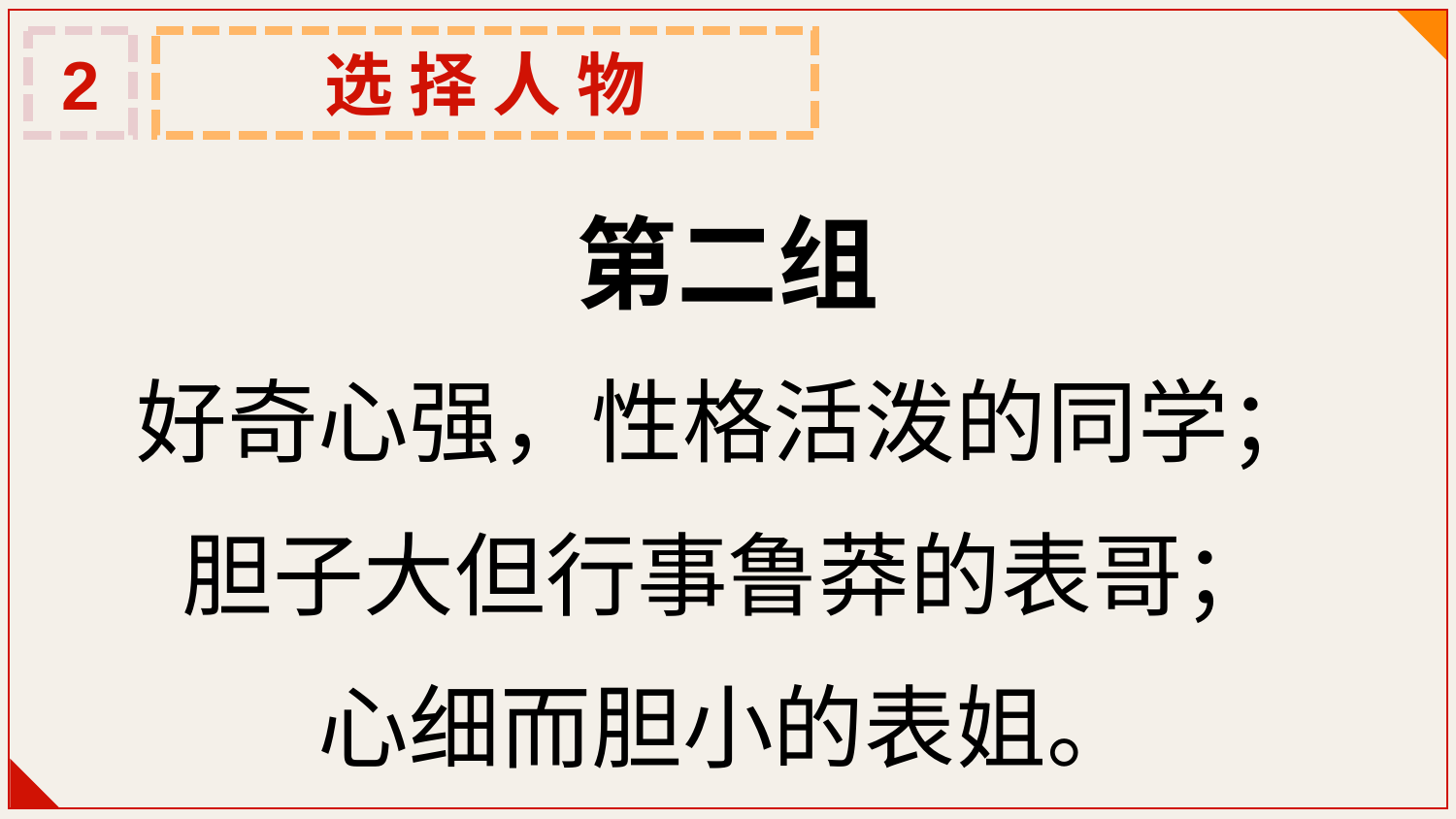

2
选 择 人 物
第二组
好奇心强，性格活泼的同学；
胆子大但行事鲁莽的表哥；
心细而胆小的表姐。